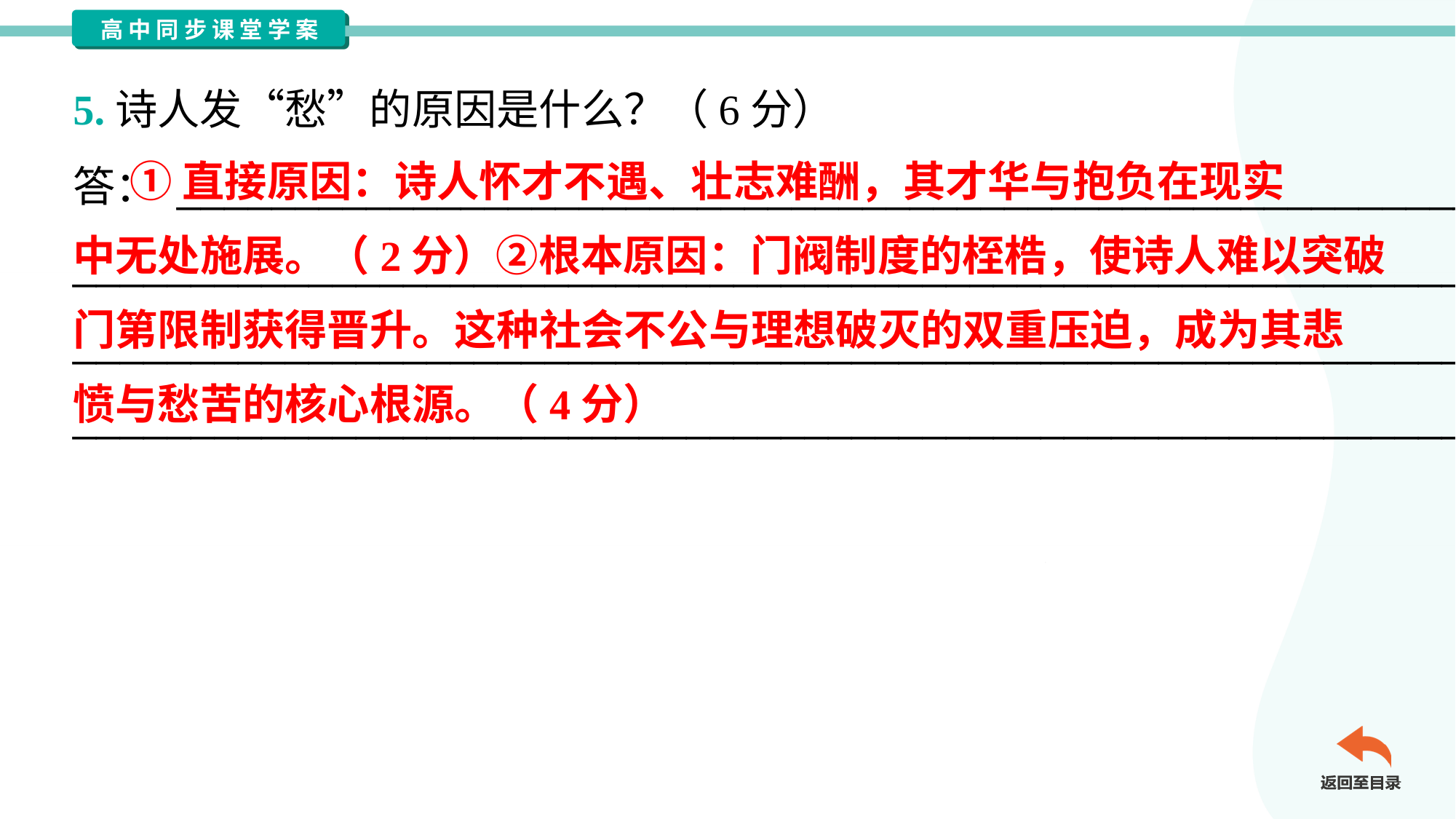

5.诗人发“愁”的原因是什么？（6分）
答： ________________________________________________________
_____________________________________________________________
_____________________________________________________________
_____________________________________________________________
      ①直接原因：诗人怀才不遇、壮志难酬，其才华与抱负在现实
中无处施展。（2分）②根本原因：门阀制度的桎梏，使诗人难以突破
门第限制获得晋升。这种社会不公与理想破灭的双重压迫，成为其悲
愤与愁苦的核心根源。（4分）